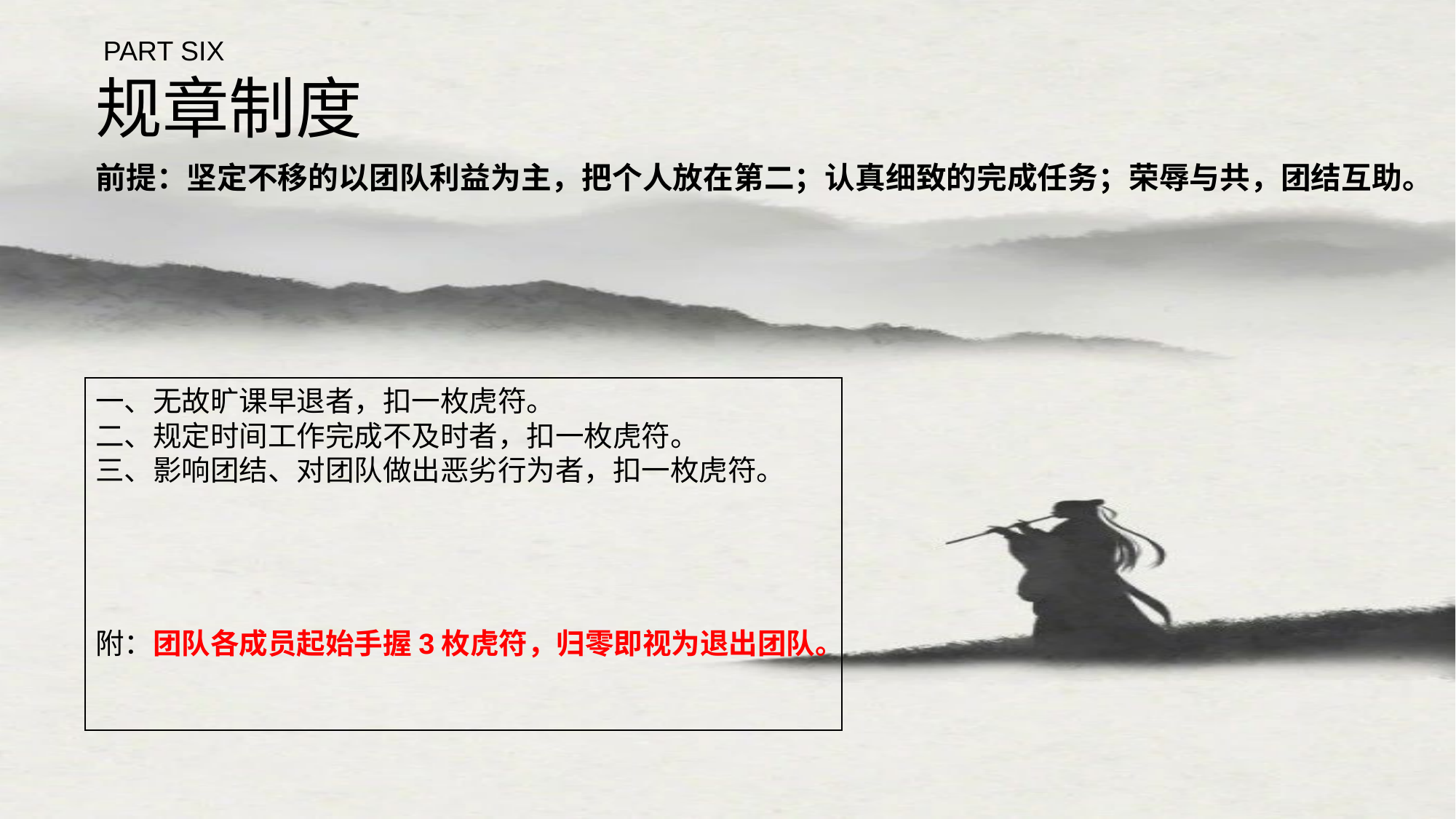

PART SIX
规章制度
前提：坚定不移的以团队利益为主，把个人放在第二；认真细致的完成任务；荣辱与共，团结互助。

一、无故旷课早退者，扣一枚虎符。
二、规定时间工作完成不及时者，扣一枚虎符。
三、影响团结、对团队做出恶劣行为者，扣一枚虎符。

附：团队各成员起始手握3枚虎符，归零即视为退出团队。